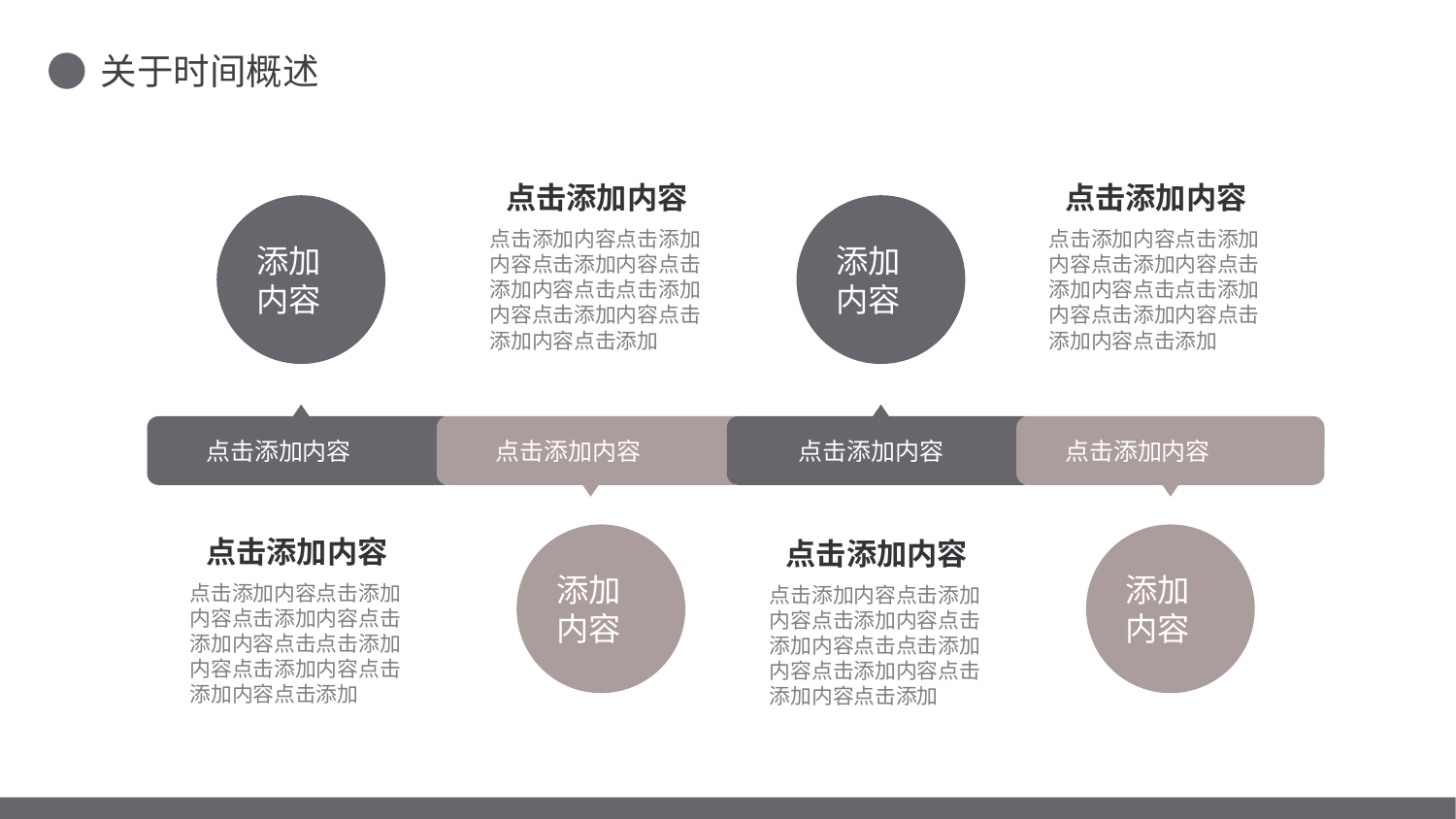

点击添加主要内容
点击添加内容
点击添加内容

点击添加内容点击添加内容点击添加内容点击添加内容点击点击添加内容点击添加内容点击添加内容点击添加
点击添加内容点击添加内容点击添加内容点击添加内容点击点击添加内容点击添加内容点击添加内容点击添加
添加内容
添加内容

点击添加内容
点击添加内容
点击添加内容
点击添加内容

点击添加内容
点击添加内容
添加内容
添加内容
点击添加内容点击添加内容点击添加内容点击添加内容点击点击添加内容点击添加内容点击添加内容点击添加
点击添加内容点击添加内容点击添加内容点击添加内容点击点击添加内容点击添加内容点击添加内容点击添加